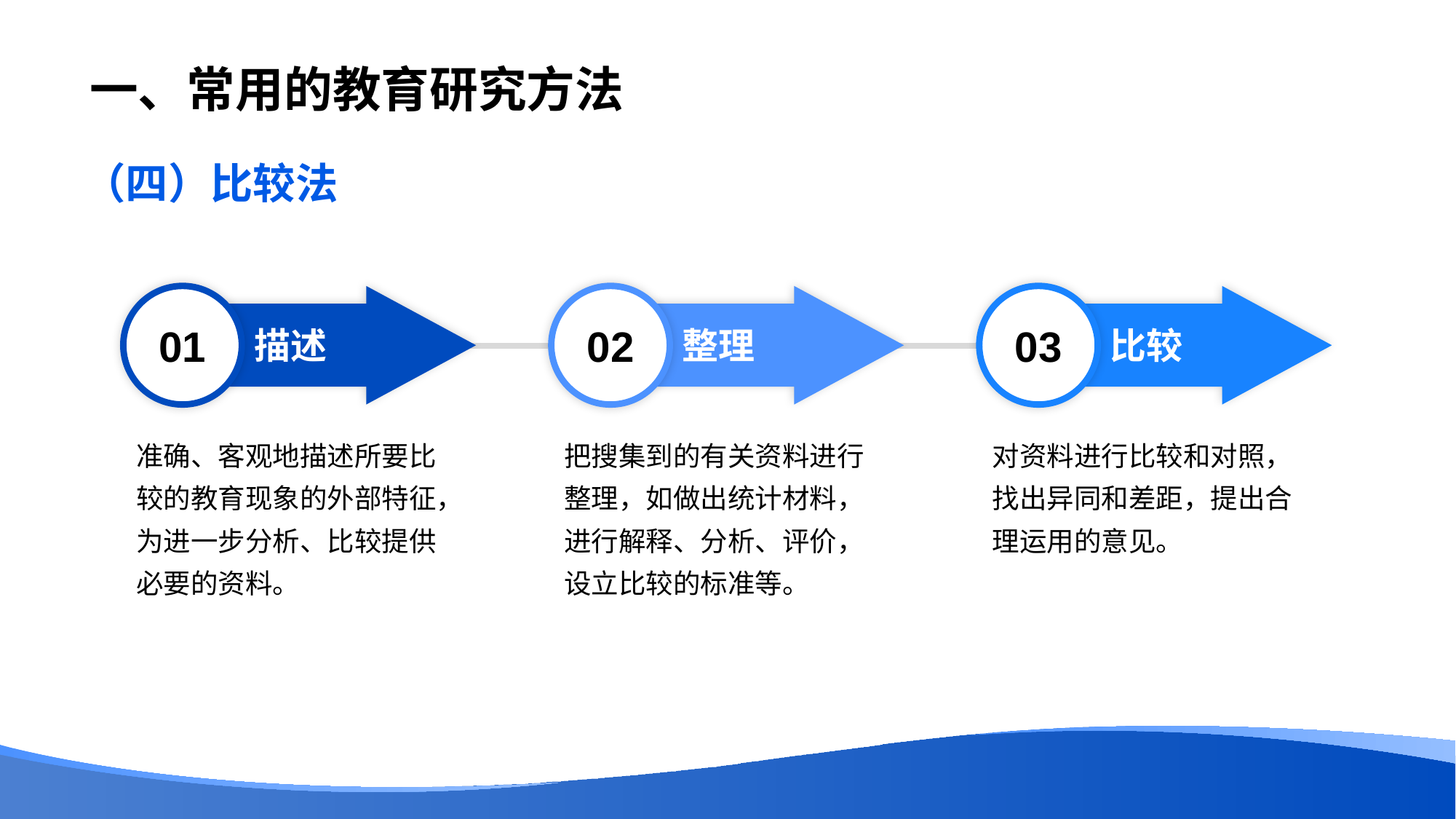

# 一、常用的教育研究方法
（四）比较法
01

描述
准确、客观地描述所要比较的教育现象的外部特征，为进一步分析、比较提供必要的资料。
02

整理
把搜集到的有关资料进行整理，如做出统计材料，进行解释、分析、评价，设立比较的标准等。
03

比较
对资料进行比较和对照，找出异同和差距，提出合理运用的意见。